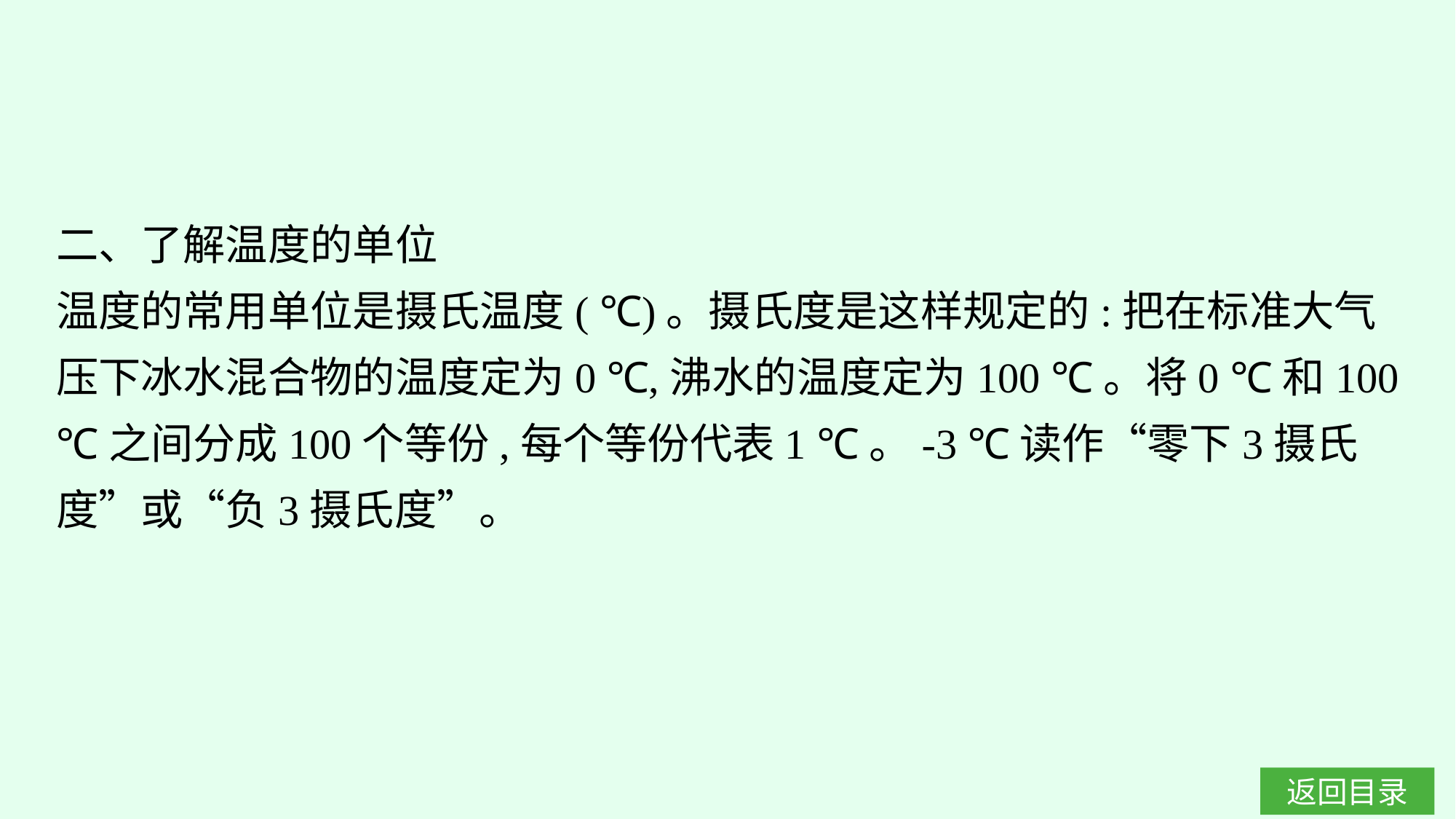

二、了解温度的单位
温度的常用单位是摄氏温度( ℃)。摄氏度是这样规定的:把在标准大气压下冰水混合物的温度定为0 ℃,沸水的温度定为100 ℃。将0 ℃和100 ℃之间分成100个等份,每个等份代表1 ℃。-3 ℃读作“零下3摄氏度”或“负3摄氏度”。